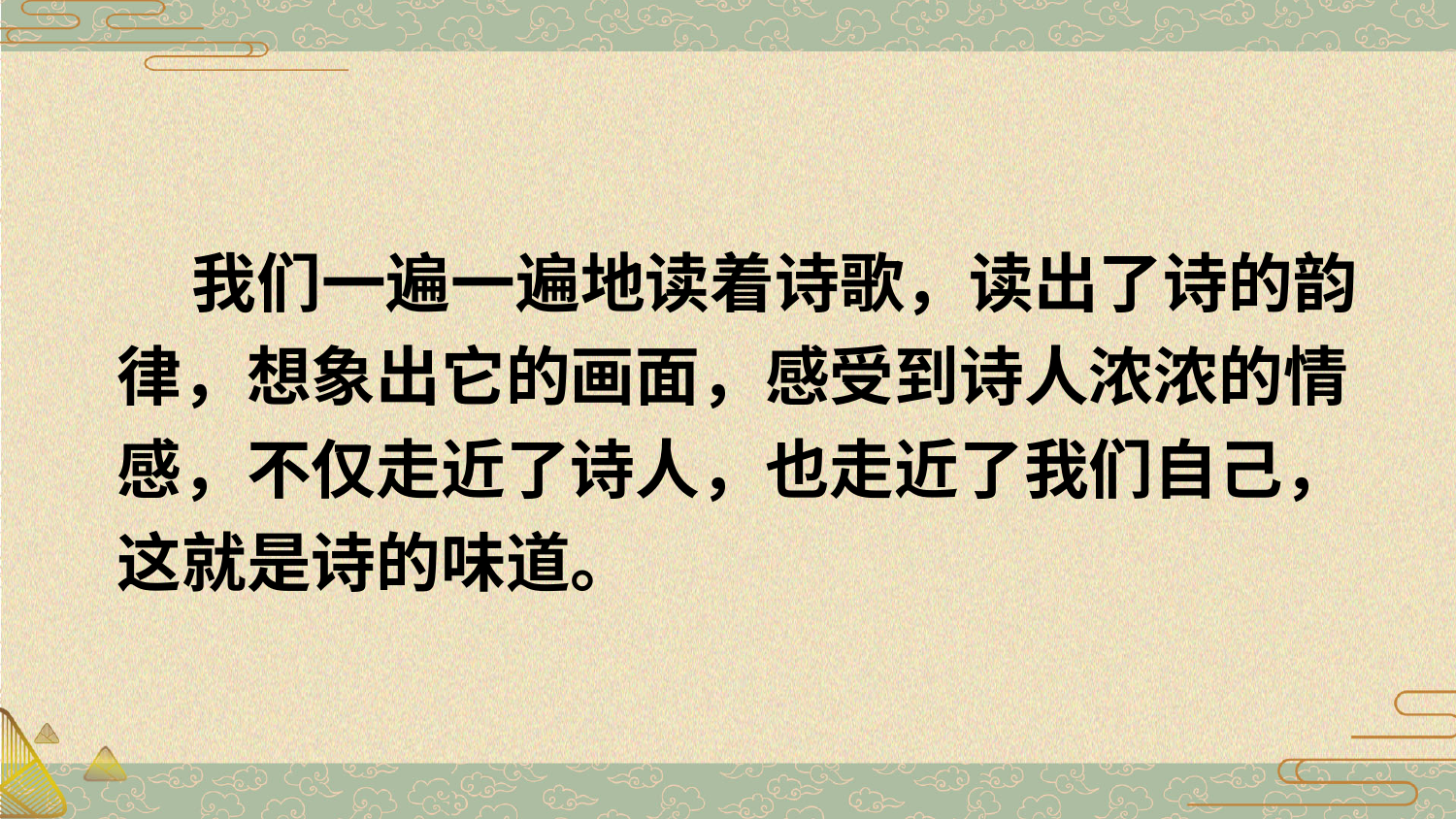

我们一遍一遍地读着诗歌，读出了诗的韵律，想象出它的画面，感受到诗人浓浓的情感，不仅走近了诗人，也走近了我们自己，这就是诗的味道。